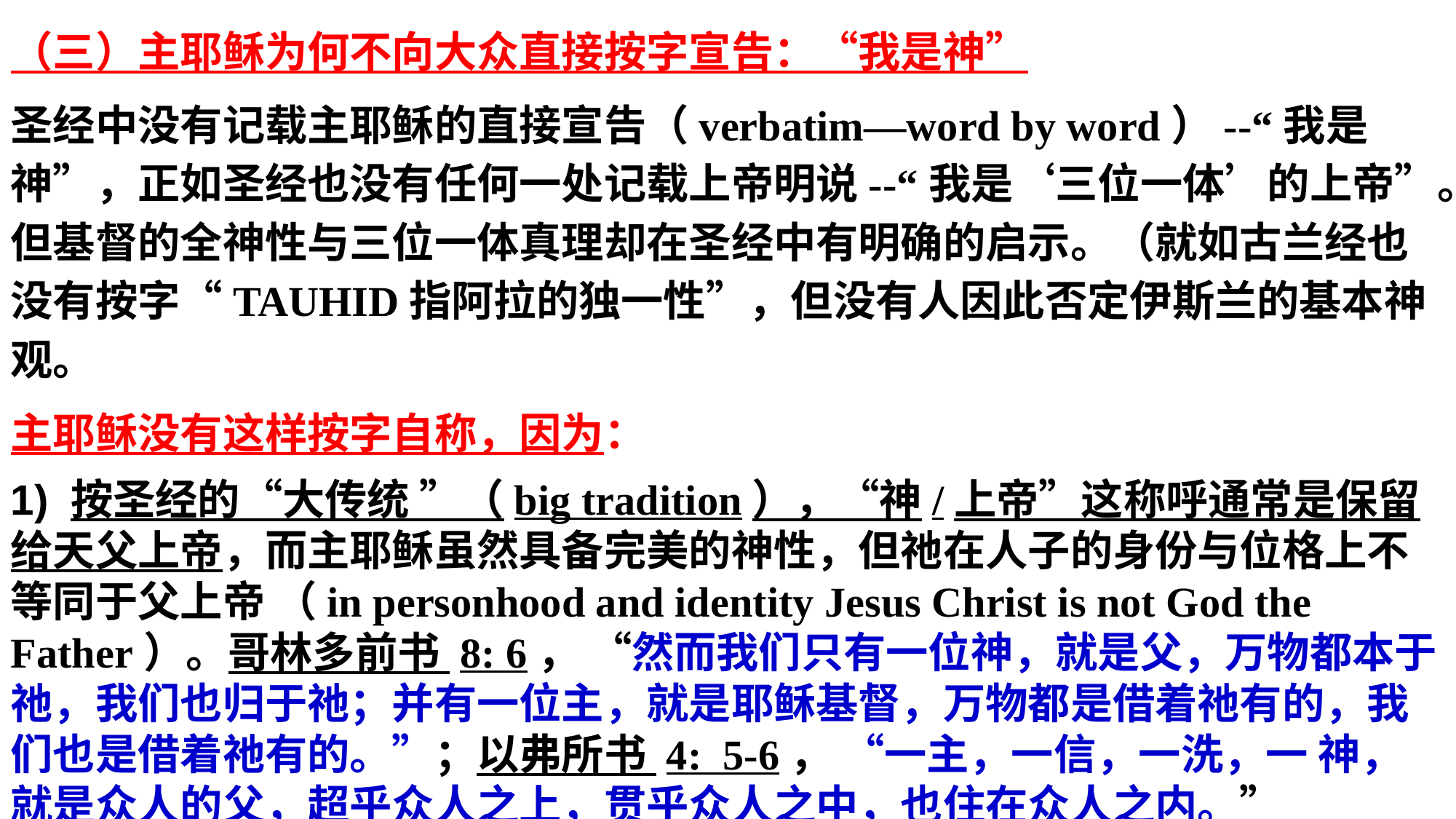

（三）主耶稣为何不向大众直接按字宣告：“我是神”
圣经中没有记载主耶稣的直接宣告（verbatim—word by word）--“我是神”，正如圣经也没有任何一处记载上帝明说--“我是‘三位一体’的上帝”。但基督的全神性与三位一体真理却在圣经中有明确的启示。（就如古兰经也没有按字“TAUHID指阿拉的独一性”，但没有人因此否定伊斯兰的基本神观。
主耶稣没有这样按字自称，因为：
1) 按圣经的“大传统 ”（big tradition），“神/上帝”这称呼通常是保留给天父上帝，而主耶稣虽然具备完美的神性，但祂在人子的身份与位格上不等同于父上帝 （in personhood and identity Jesus Christ is not God the Father）。哥林多前书 8: 6， “然而我们只有一位神，就是父，万物都本于祂，我们也归于祂；并有一位主，就是耶稣基督，万物都是借着祂有的，我们也是借着祂有的。”；以弗所书 4:  5-6， “一主，一信，一洗，一 神，就是众人的父，超乎众人之上，贯乎众人之中，也住在众人之内。”